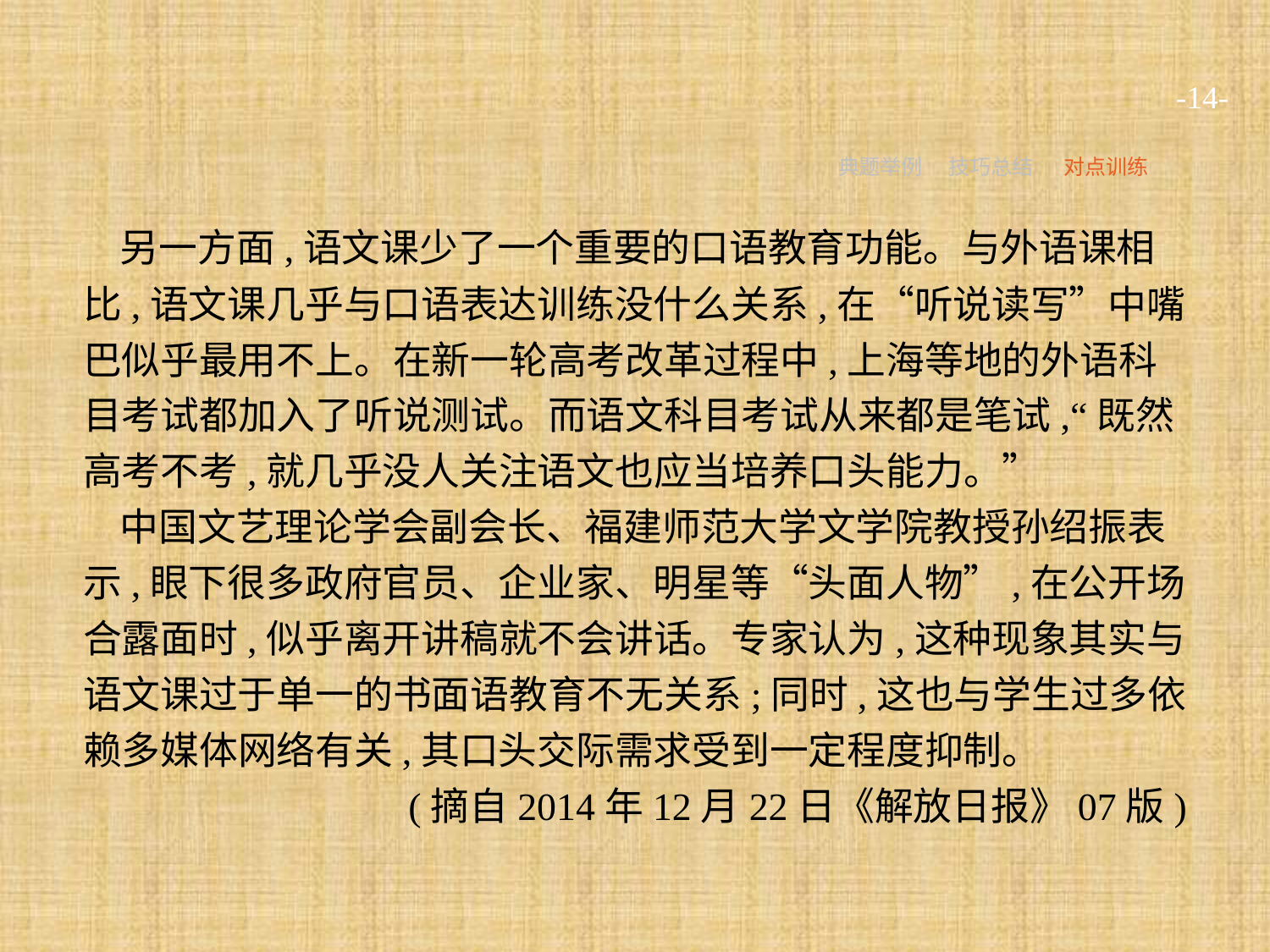

-14-
典题举例
技巧总结
对点训练
另一方面,语文课少了一个重要的口语教育功能。与外语课相比,语文课几乎与口语表达训练没什么关系,在“听说读写”中嘴巴似乎最用不上。在新一轮高考改革过程中,上海等地的外语科目考试都加入了听说测试。而语文科目考试从来都是笔试,“既然高考不考,就几乎没人关注语文也应当培养口头能力。”
中国文艺理论学会副会长、福建师范大学文学院教授孙绍振表示,眼下很多政府官员、企业家、明星等“头面人物”,在公开场合露面时,似乎离开讲稿就不会讲话。专家认为,这种现象其实与语文课过于单一的书面语教育不无关系;同时,这也与学生过多依赖多媒体网络有关,其口头交际需求受到一定程度抑制。
(摘自2014年12月22日《解放日报》07版)